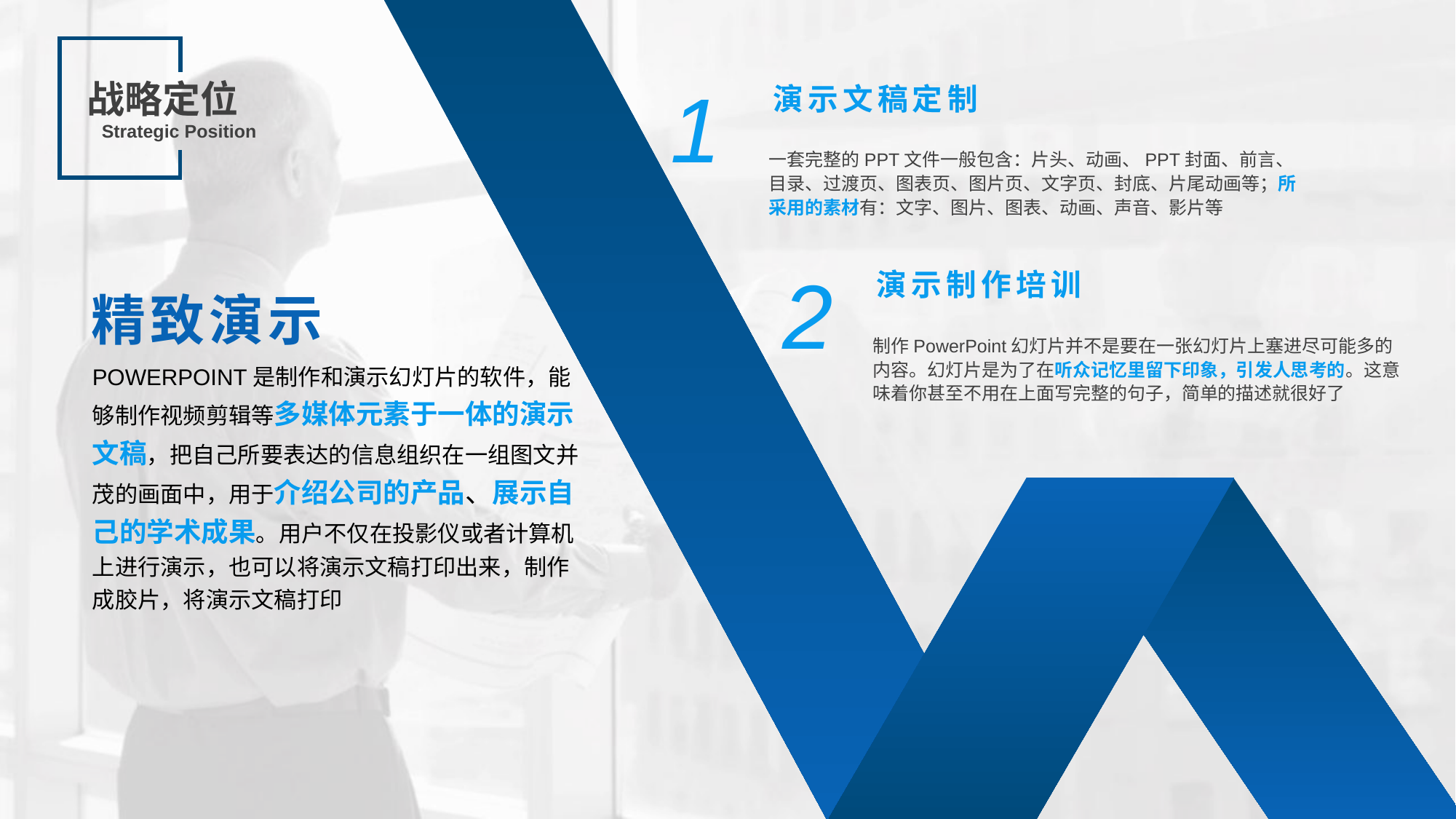

1
战略定位
Strategic Position
演示文稿定制

一套完整的PPT文件一般包含：片头、动画、PPT封面、前言、目录、过渡页、图表页、图片页、文字页、封底、片尾动画等；所采用的素材有：文字、图片、图表、动画、声音、影片等
2
演示制作培训

精致演示
制作PowerPoint幻灯片并不是要在一张幻灯片上塞进尽可能多的内容。幻灯片是为了在听众记忆里留下印象，引发人思考的。这意味着你甚至不用在上面写完整的句子，简单的描述就很好了
POWERPOINT是制作和演示幻灯片的软件，能够制作视频剪辑等多媒体元素于一体的演示文稿，把自己所要表达的信息组织在一组图文并茂的画面中，用于介绍公司的产品、展示自己的学术成果。用户不仅在投影仪或者计算机上进行演示，也可以将演示文稿打印出来，制作成胶片，将演示文稿打印